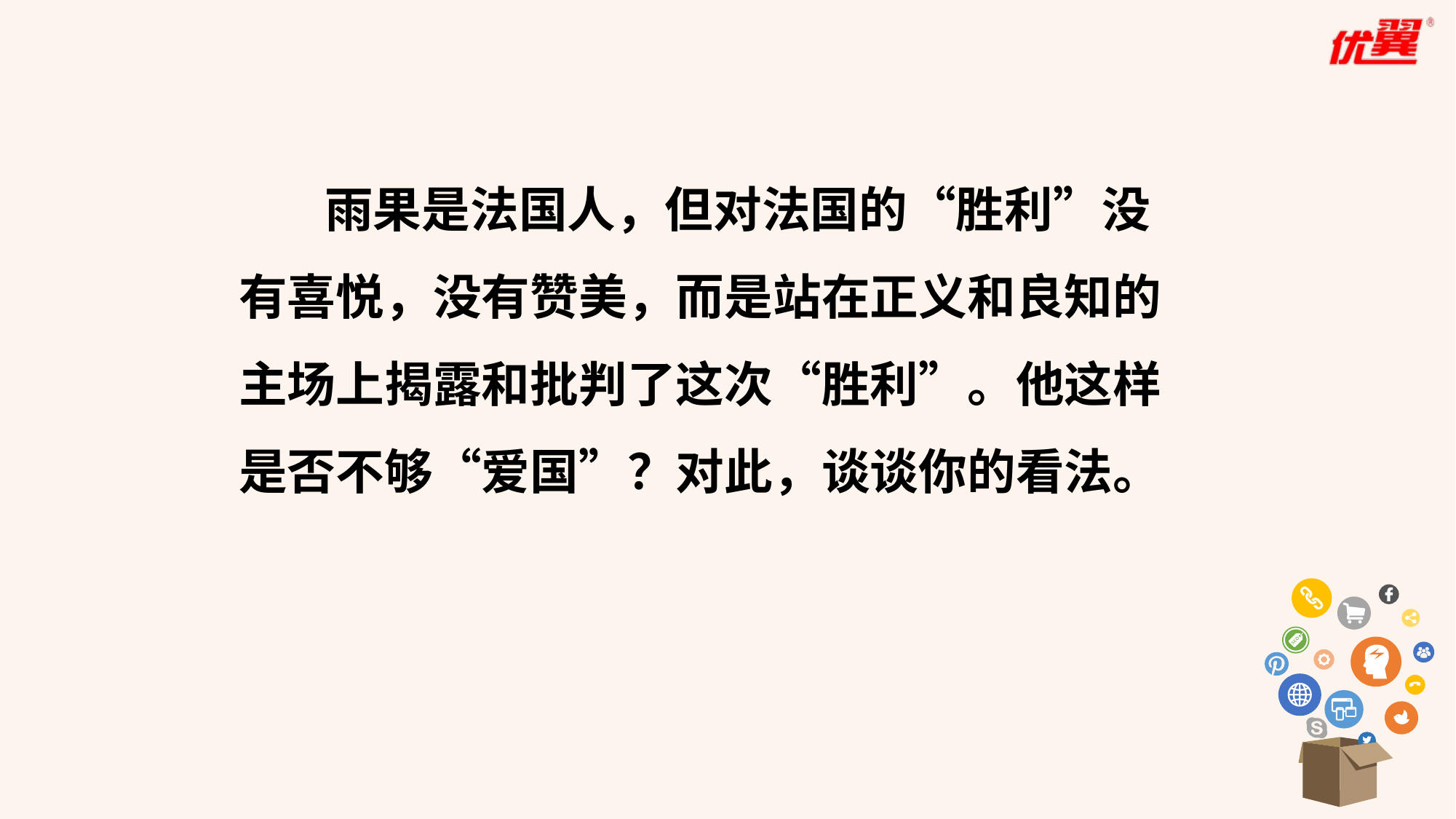

雨果是法国人，但对法国的“胜利”没有喜悦，没有赞美，而是站在正义和良知的主场上揭露和批判了这次“胜利”。他这样是否不够“爱国”？对此，谈谈你的看法。